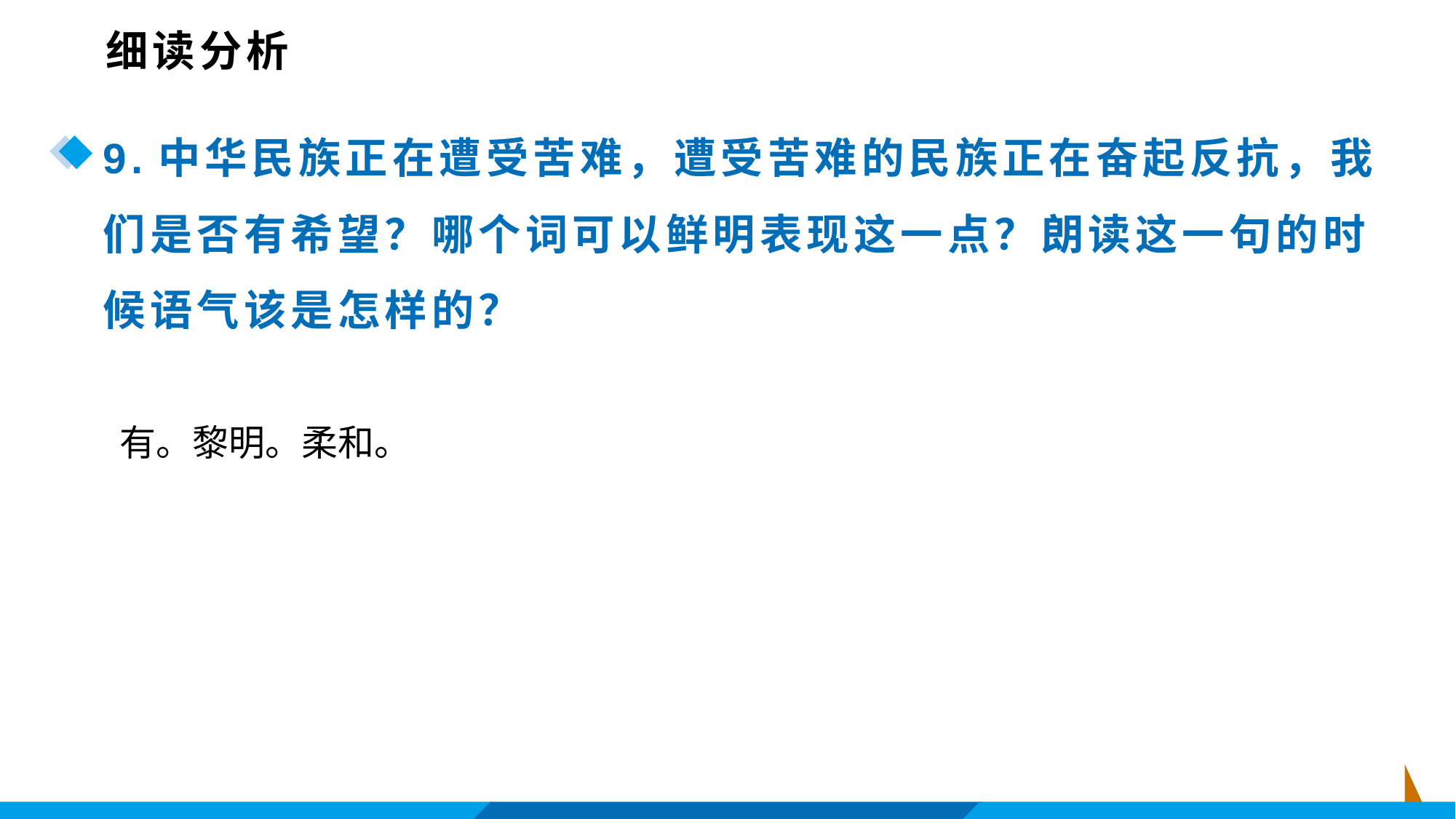

细读分析
9.中华民族正在遭受苦难，遭受苦难的民族正在奋起反抗，我们是否有希望？哪个词可以鲜明表现这一点？朗读这一句的时候语气该是怎样的？

有。黎明。柔和。